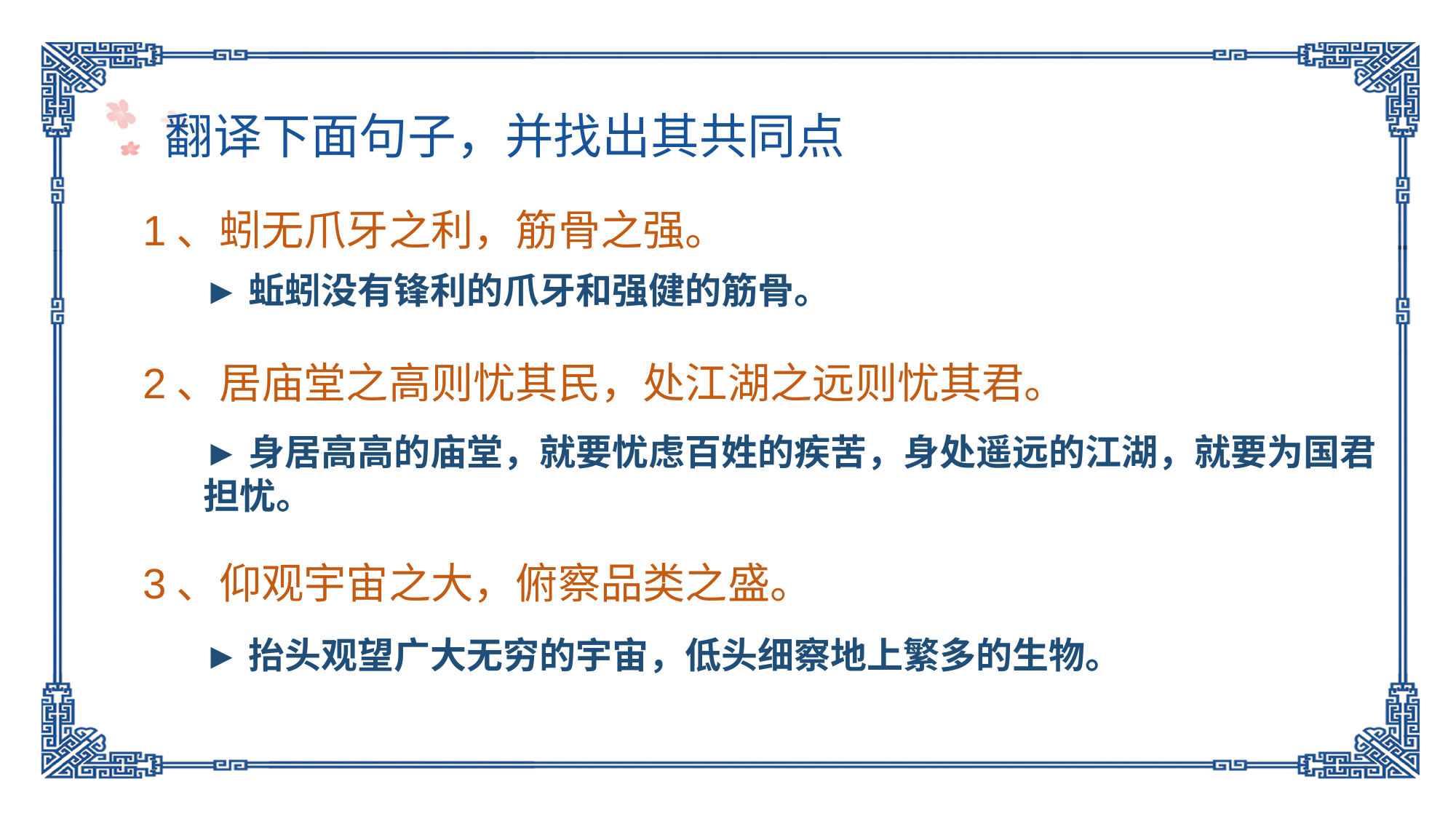

翻译下面句子，并找出其共同点
1、蚓无爪牙之利，筋骨之强。
►蚯蚓没有锋利的爪牙和强健的筋骨。
2、居庙堂之高则忧其民，处江湖之远则忧其君。
►身居高高的庙堂，就要忧虑百姓的疾苦，身处遥远的江湖，就要为国君担忧。
3、仰观宇宙之大，俯察品类之盛。
►抬头观望广大无穷的宇宙，低头细察地上繁多的生物。